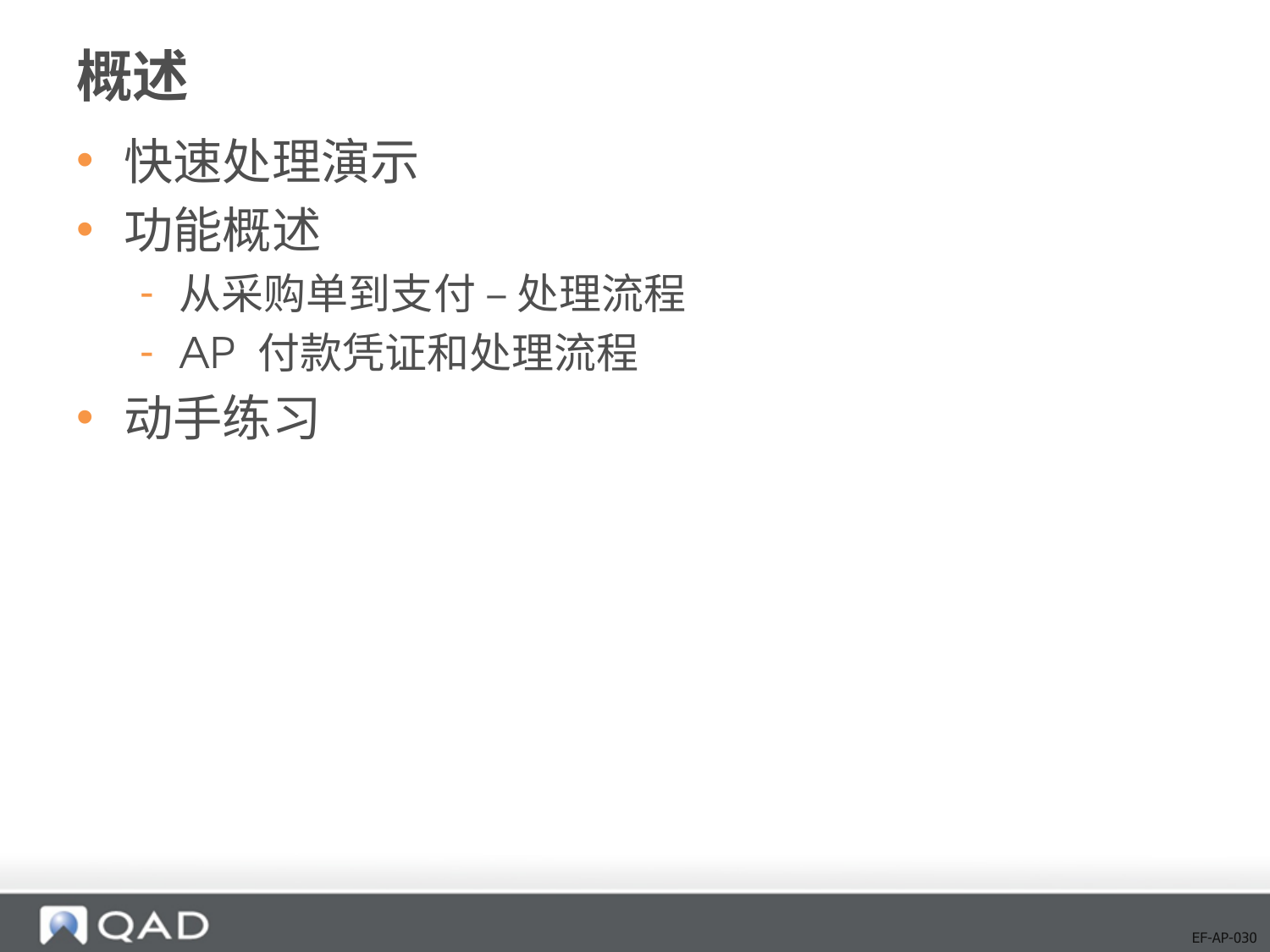

# 概述
快速处理演示
功能概述
从采购单到支付 – 处理流程
AP 付款凭证和处理流程
动手练习
EF-AP-030